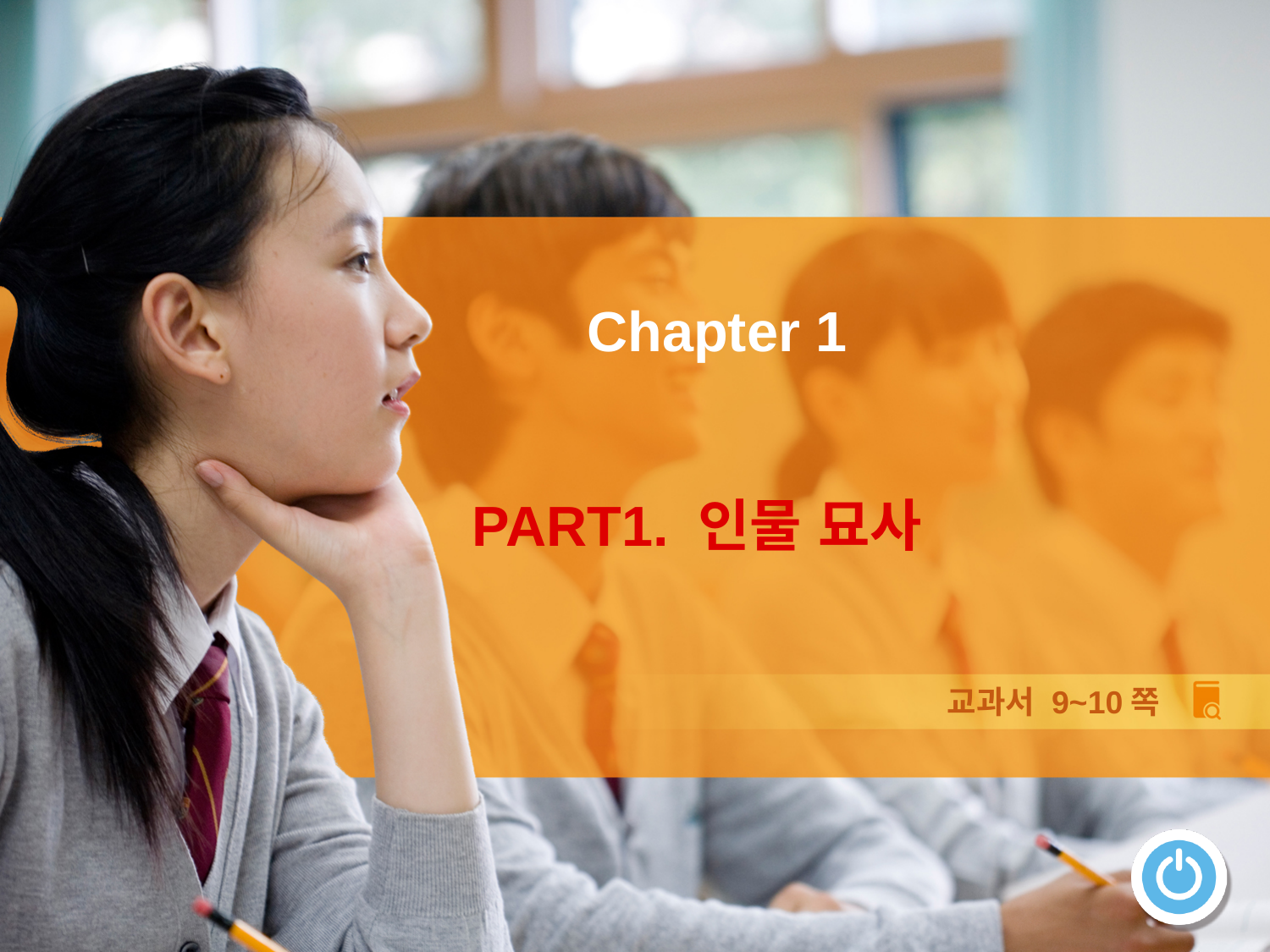

Chapter 1
PART1. 인물 묘사
교과서 9~10쪽